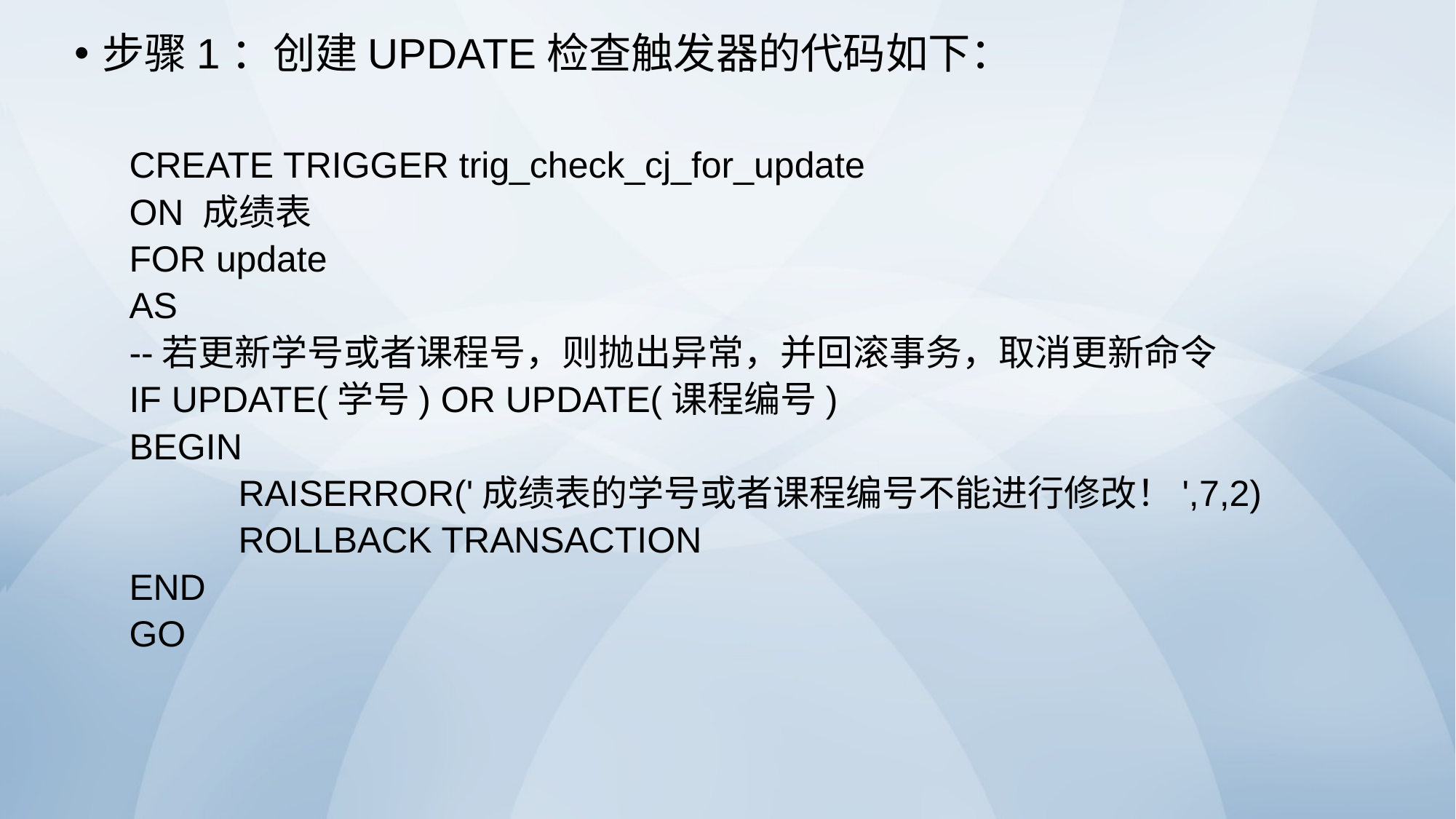

步骤1：创建UPDATE检查触发器的代码如下：

CREATE TRIGGER trig_check_cj_for_update
ON 成绩表
FOR update
AS
--若更新学号或者课程号，则抛出异常，并回滚事务，取消更新命令
IF UPDATE(学号) OR UPDATE(课程编号)
BEGIN
	RAISERROR('成绩表的学号或者课程编号不能进行修改！',7,2)
	ROLLBACK TRANSACTION
END
GO